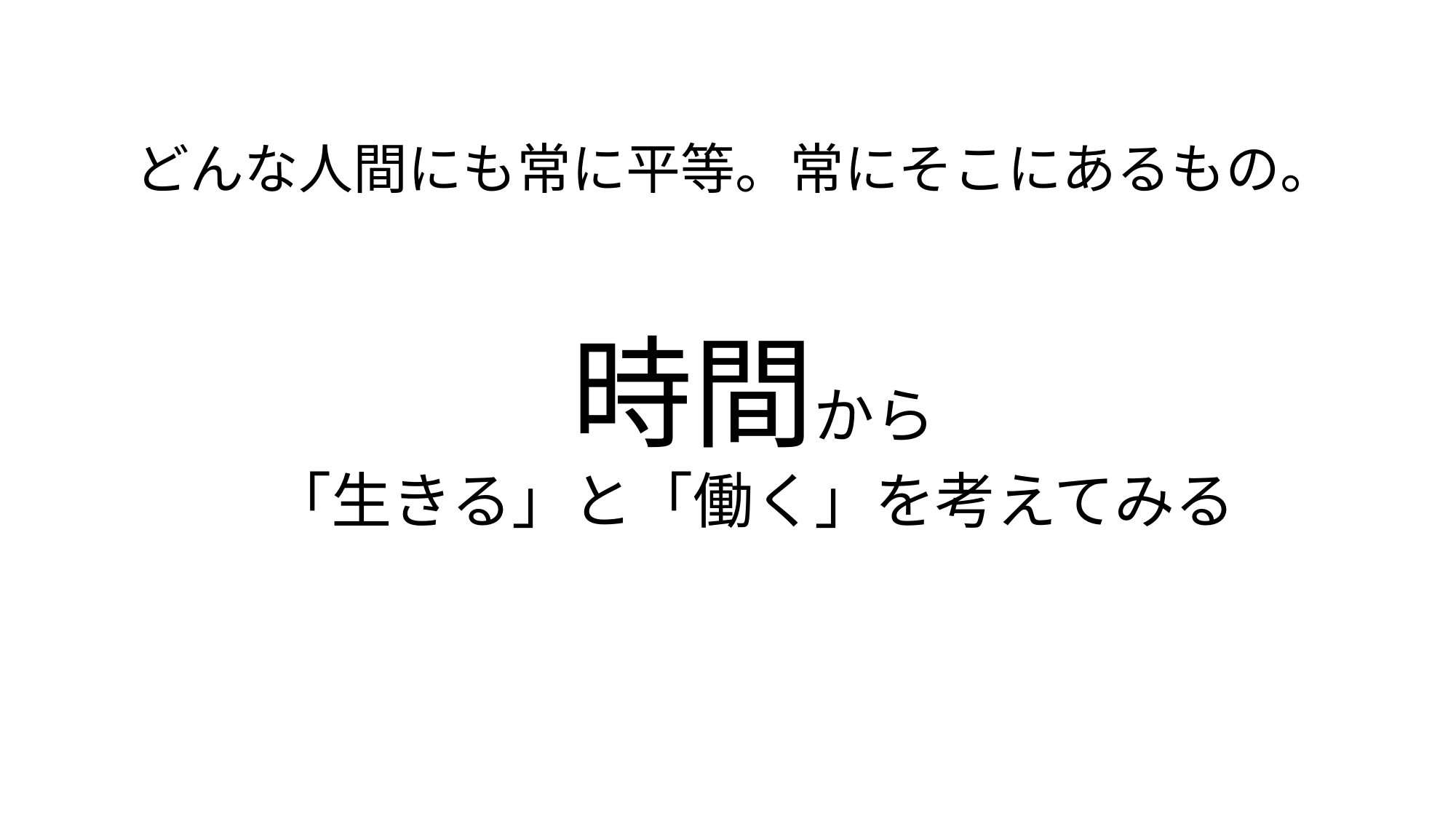

# どんな人間にも常に平等。常にそこにあるもの。
時間から
「生きる」と「働く」を考えてみる